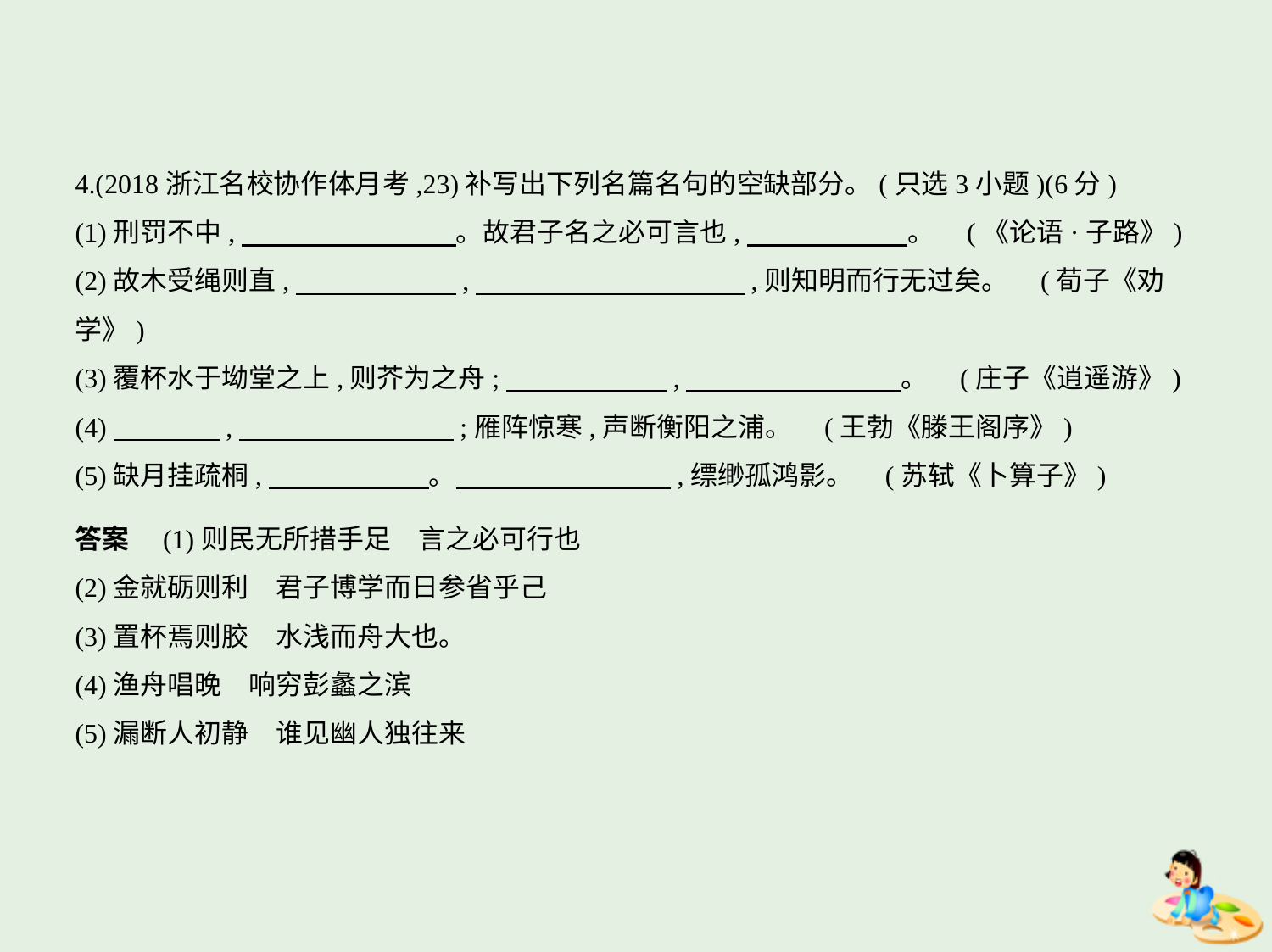

4.(2018浙江名校协作体月考,23)补写出下列名篇名句的空缺部分。(只选3小题)(6分)
(1)刑罚不中,　　　　　　　    。故君子名之必可言也,　　　　　    。 (《论语·子路》)
(2)故木受绳则直,　　　　　    ,　　　　　　　　　    ,则知明而行无过矣。 (荀子《劝
学》)
(3)覆杯水于坳堂之上,则芥为之舟;　　　　　    ,　　　　　　　    。 (庄子《逍遥游》)
(4)　　　    ,　　　　　　　    ;雁阵惊寒,声断衡阳之浦。 (王勃《滕王阁序》)
(5)缺月挂疏桐,　　　　　    。　　　　　　　    ,缥缈孤鸿影。 (苏轼《卜算子》)
答案　(1)则民无所措手足　言之必可行也
(2)金就砺则利　君子博学而日参省乎己
(3)置杯焉则胶　水浅而舟大也。
(4)渔舟唱晚　响穷彭蠡之滨
(5)漏断人初静　谁见幽人独往来